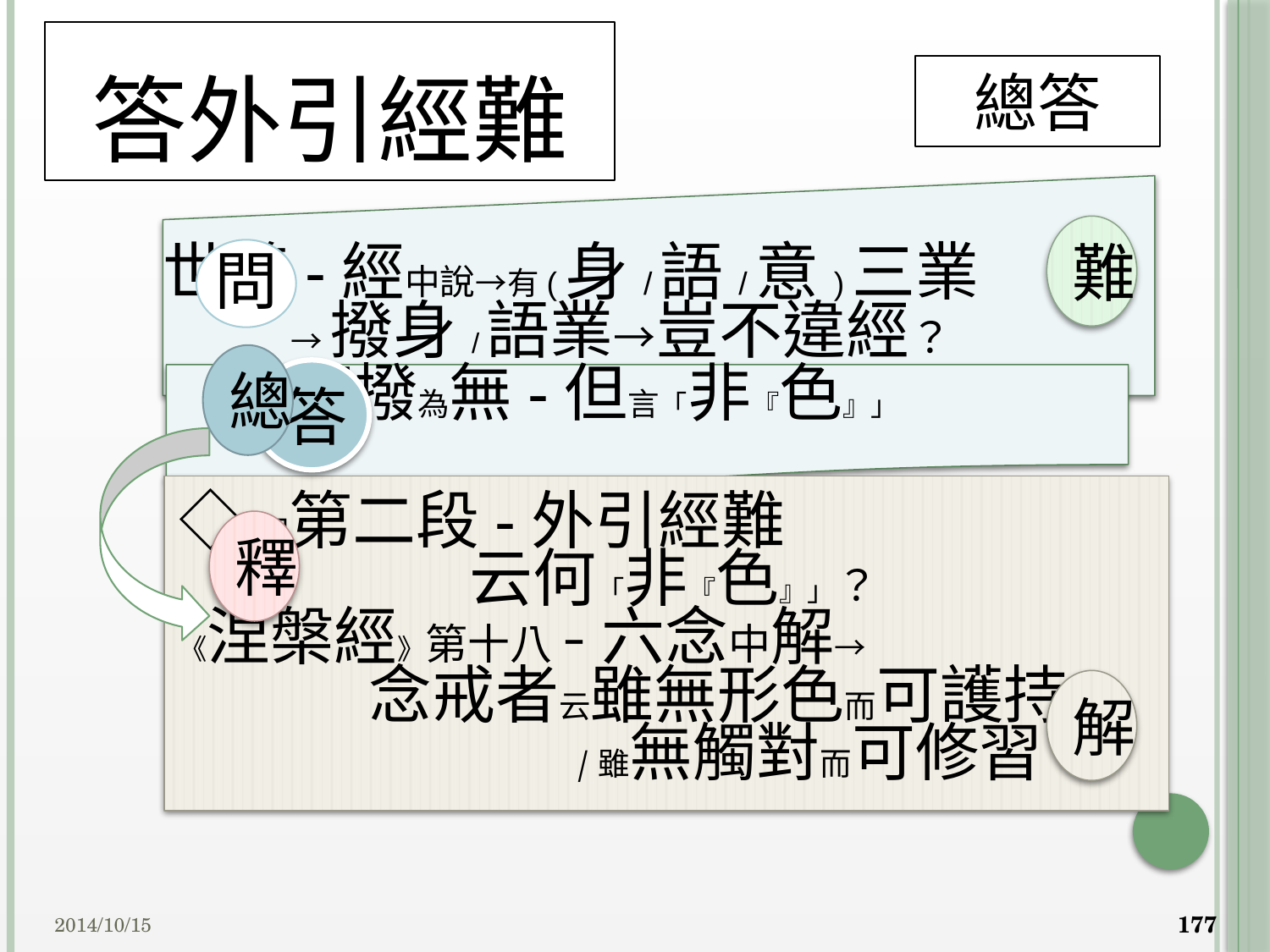

# 答外引經難
總答
世尊-經中說→有(身/語/意)三業                   → 撥身/語業→豈不違經？
     -不撥為無-但言「非『色』」
問
難
總
答

◇即第二段-外引經難                            云何「非『色』」？
《涅槃經》第十八-六念中解→                                                                   念戒者云雖無形色而可護持                          /雖無觸對而可修習
釋
解
2014/10/15
177